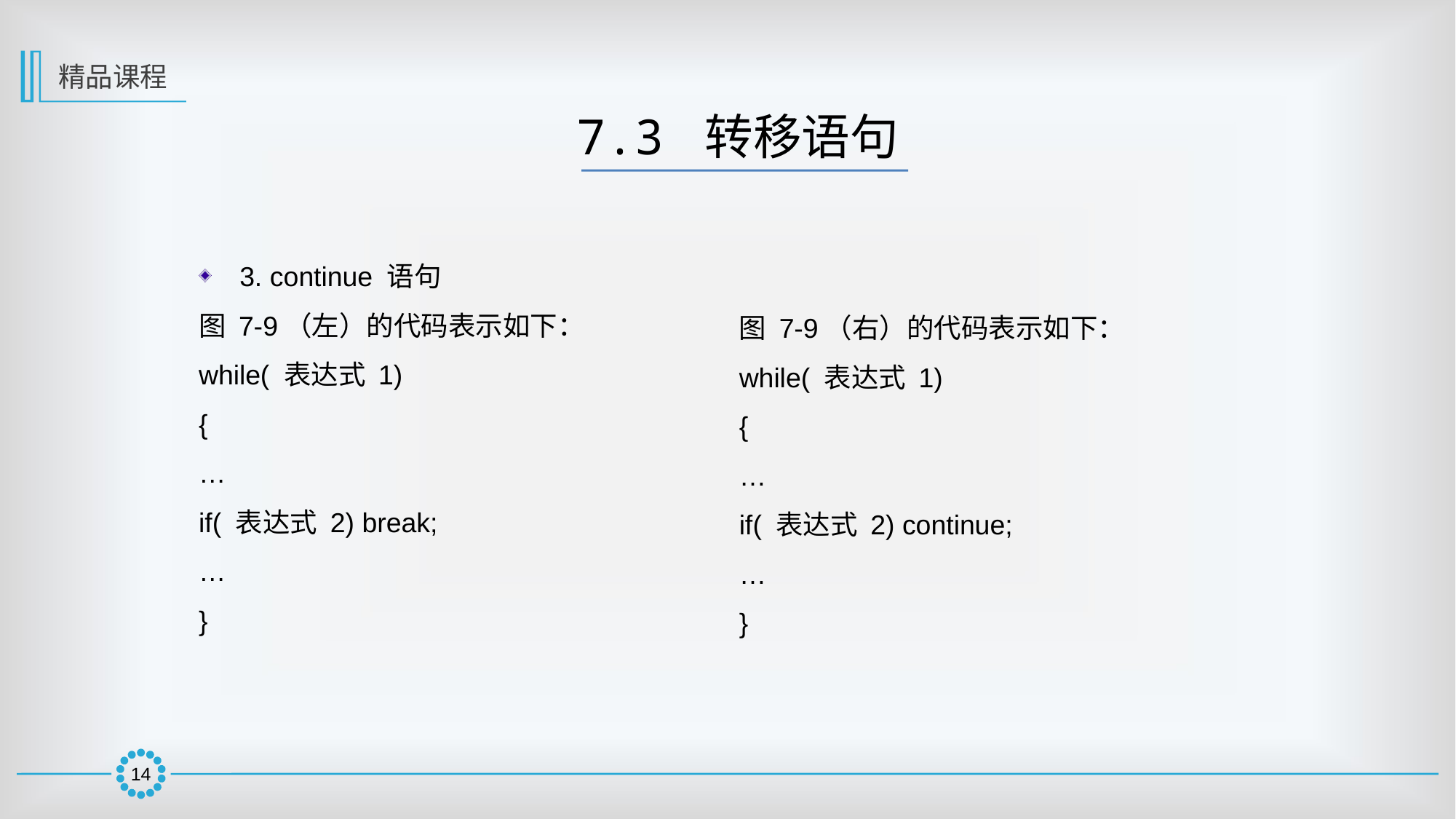

精品课程
7.3 转移语句

3. continue 语句
图 7-9（左）的代码表示如下：
while( 表达式 1)
{
…
if( 表达式 2) break;
…
}
图 7-9（右）的代码表示如下：
while( 表达式 1)
{
…
if( 表达式 2) continue;
…
}

14